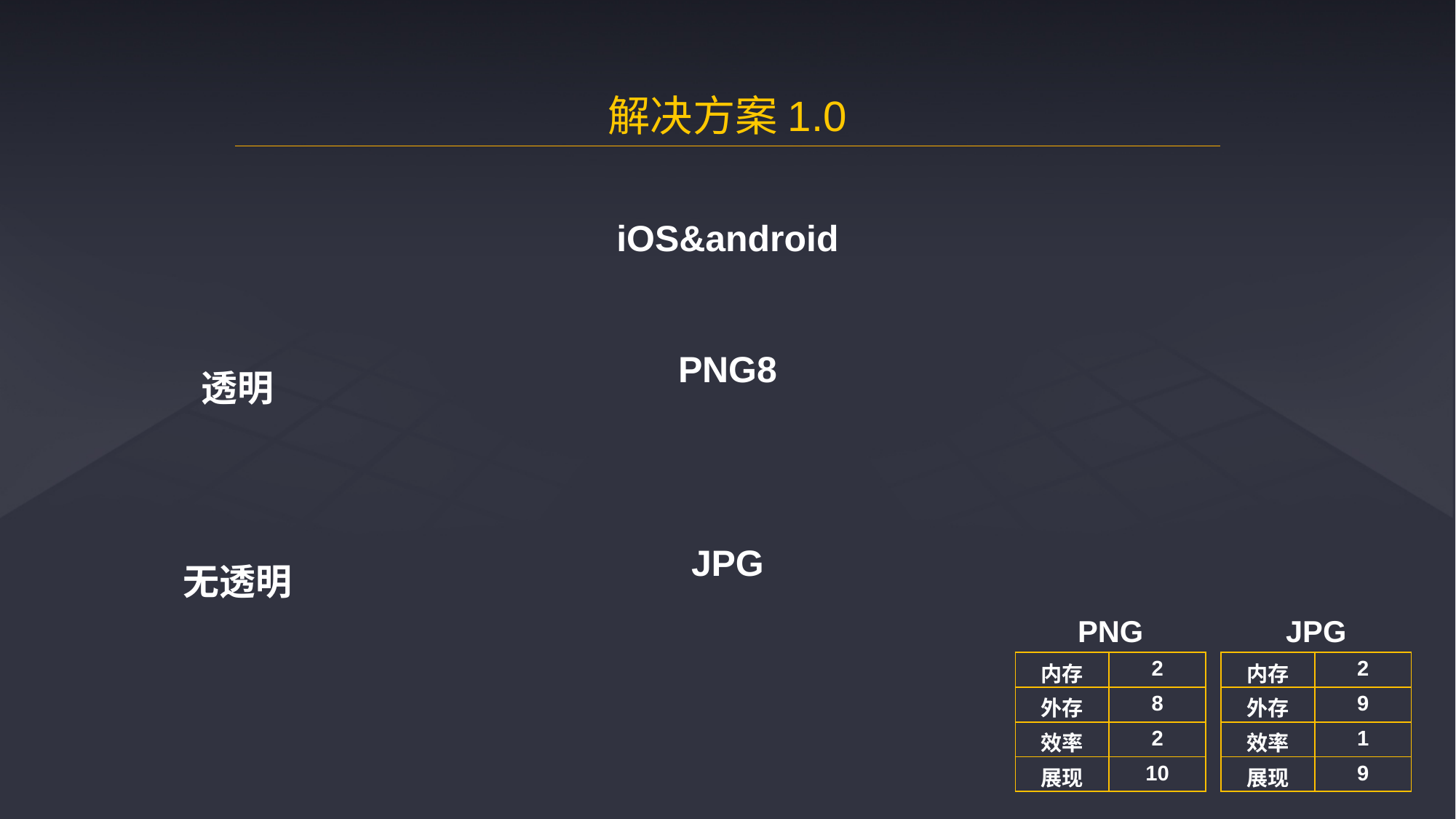

解决方案1.0

iOS&android
PNG8
透明
JPG
无透明
PNG
JPG
| 内存 | 2 |
| --- | --- |
| 外存 | 8 |
| 效率 | 2 |
| 展现 | 10 |
| 内存 | 2 |
| --- | --- |
| 外存 | 9 |
| 效率 | 1 |
| 展现 | 9 |